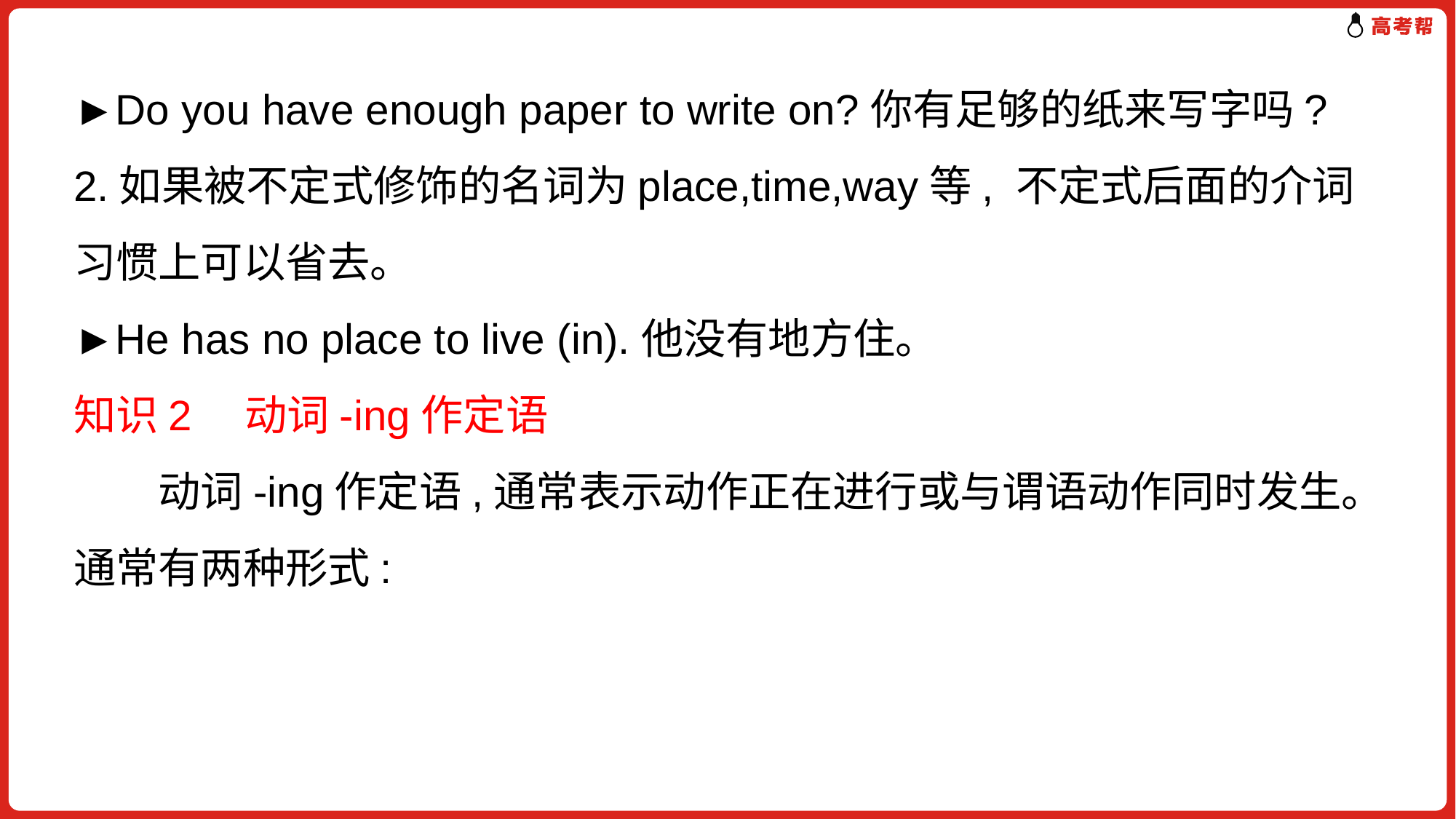

►Do you have enough paper to write on?你有足够的纸来写字吗?
2.如果被不定式修饰的名词为place,time,way等, 不定式后面的介词习惯上可以省去。
►He has no place to live (in).他没有地方住。
知识2　动词-ing作定语
　　动词-ing作定语,通常表示动作正在进行或与谓语动作同时发生。通常有两种形式: